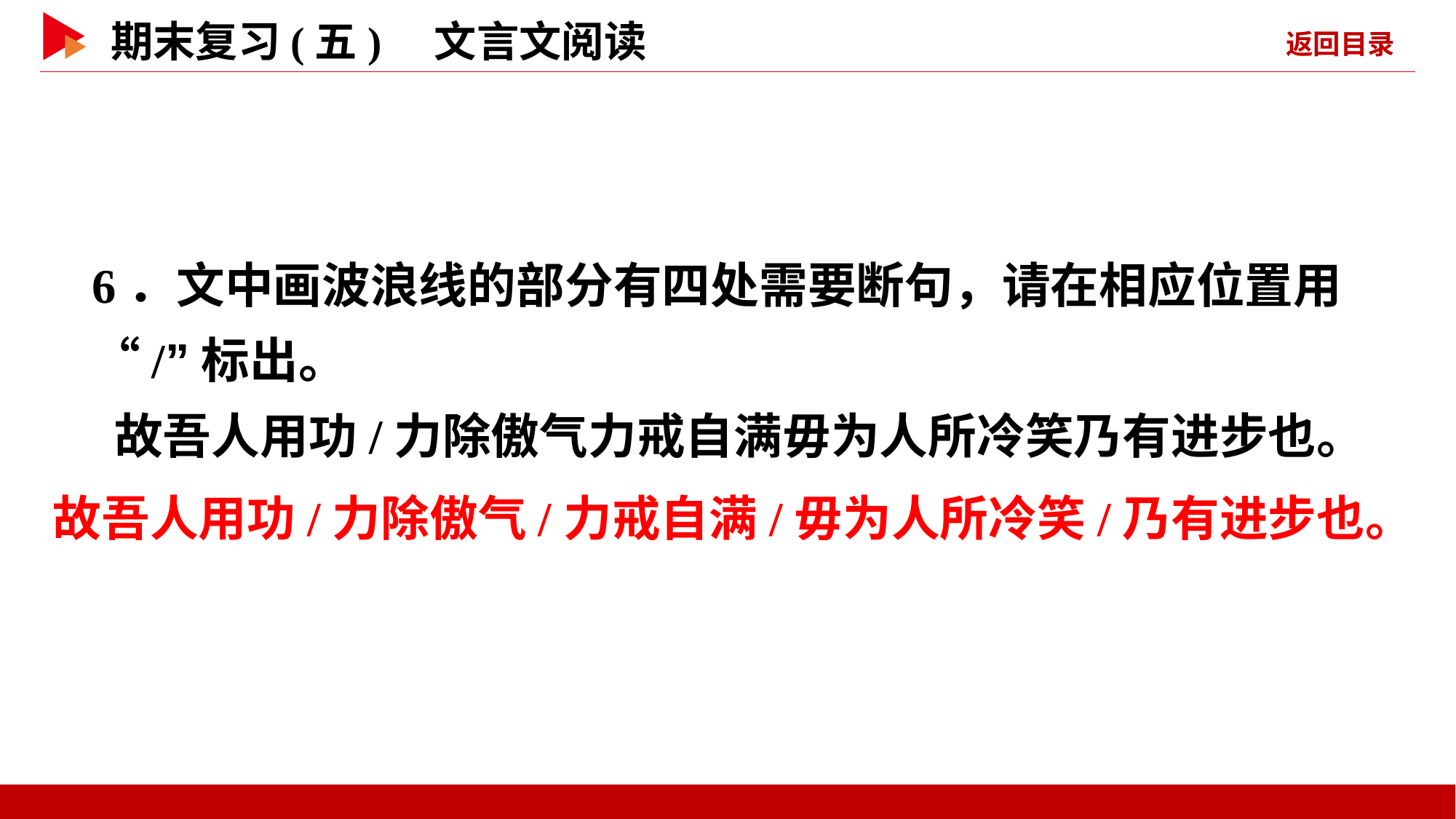

6．文中画波浪线的部分有四处需要断句，请在相应位置用“/”标出。
 故吾人用功/力除傲气力戒自满毋为人所冷笑乃有进步也。
 故吾人用功/力除傲气/力戒自满/毋为人所冷笑/乃有进步也。